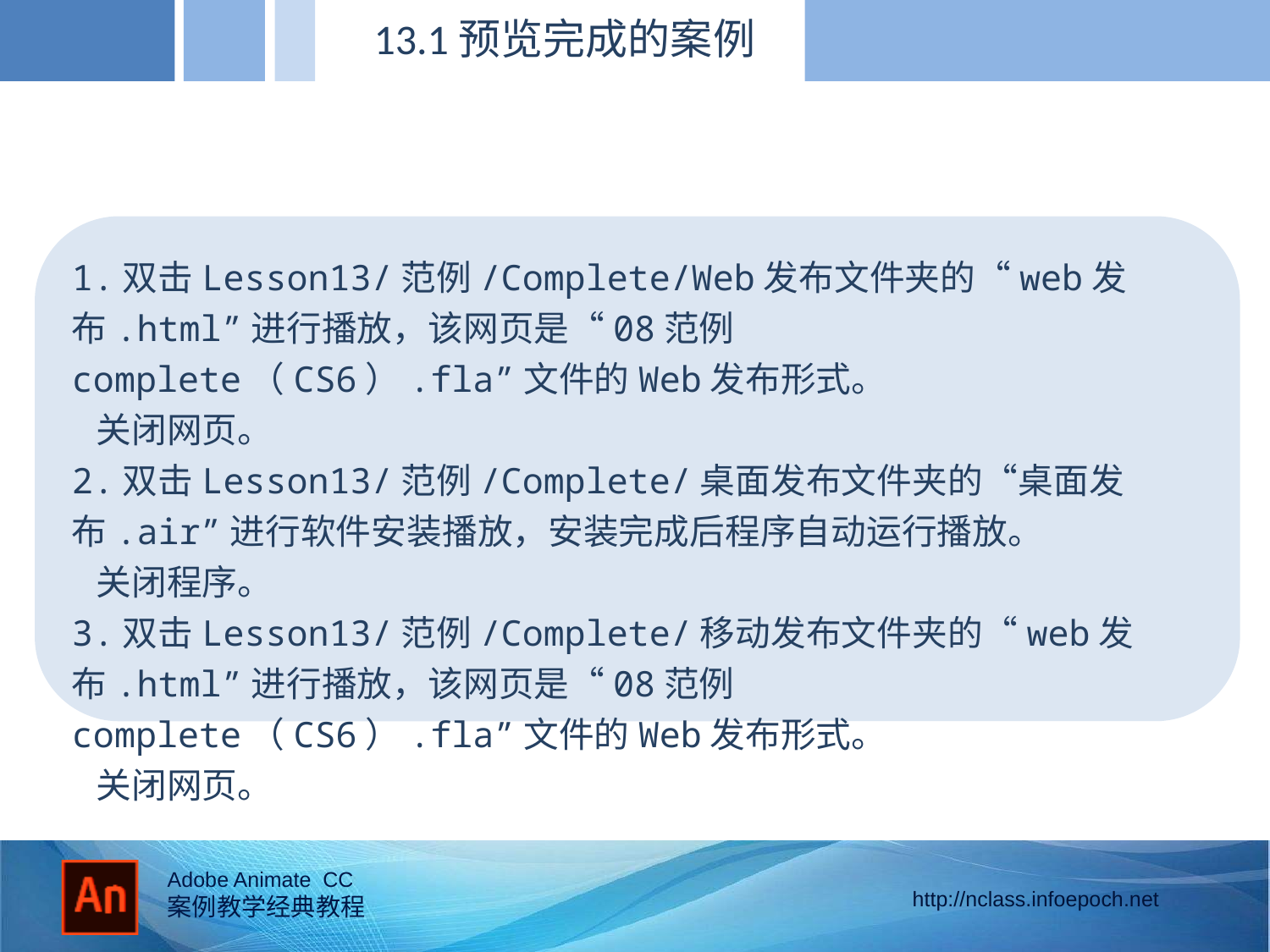

13.1预览完成的案例
1.双击Lesson13/范例/Complete/Web发布文件夹的“web发布.html”进行播放，该网页是“08范例complete（CS6）.fla”文件的Web发布形式。
  关闭网页。
2.双击Lesson13/范例/Complete/桌面发布文件夹的“桌面发布.air”进行软件安装播放，安装完成后程序自动运行播放。
  关闭程序。
3.双击Lesson13/范例/Complete/移动发布文件夹的“web发布.html”进行播放，该网页是“08范例complete（CS6）.fla”文件的Web发布形式。
  关闭网页。